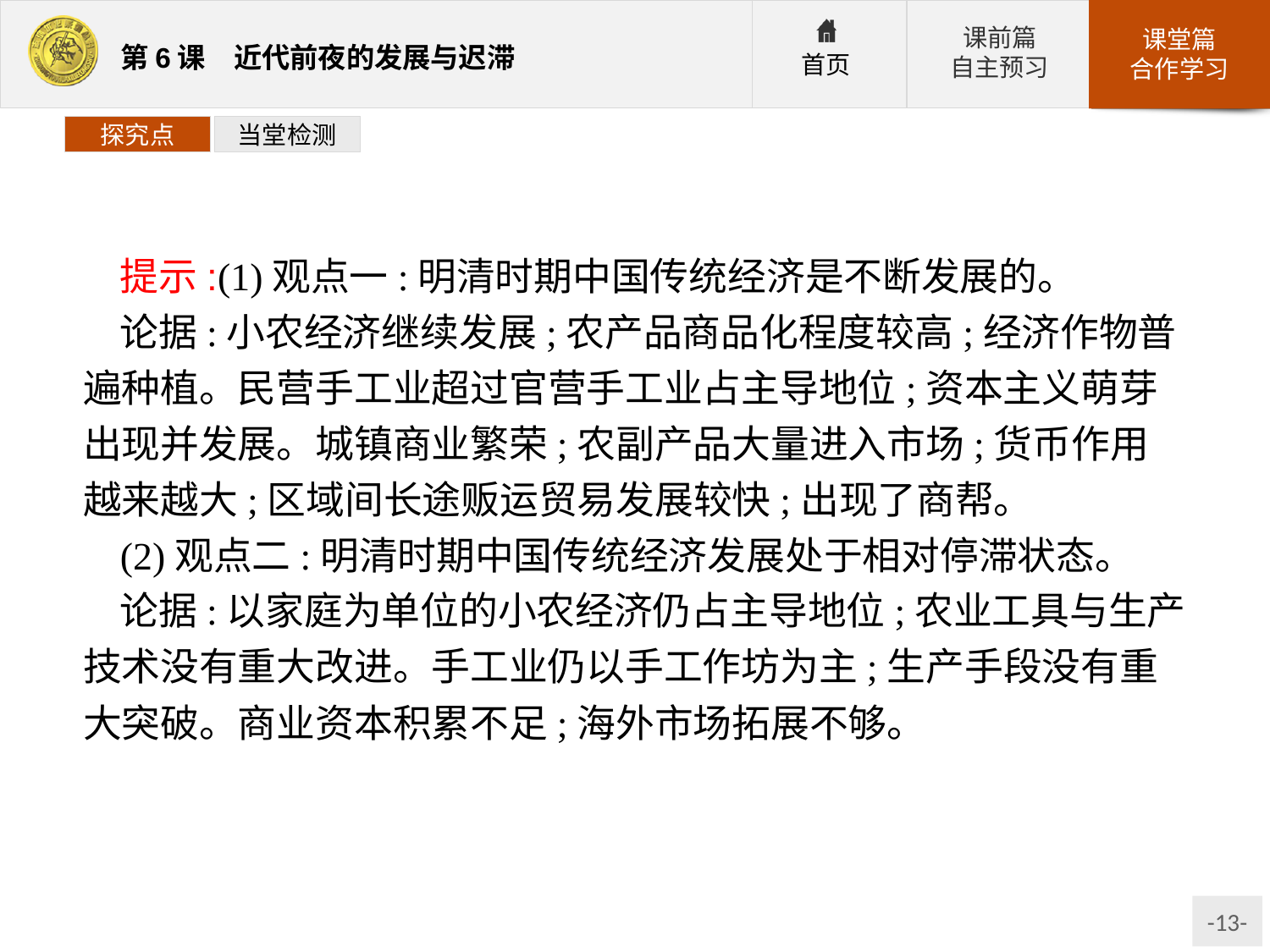

探究点
当堂检测
提示:(1)观点一:明清时期中国传统经济是不断发展的。
论据:小农经济继续发展;农产品商品化程度较高;经济作物普遍种植。民营手工业超过官营手工业占主导地位;资本主义萌芽出现并发展。城镇商业繁荣;农副产品大量进入市场;货币作用越来越大;区域间长途贩运贸易发展较快;出现了商帮。
(2)观点二:明清时期中国传统经济发展处于相对停滞状态。
论据:以家庭为单位的小农经济仍占主导地位;农业工具与生产技术没有重大改进。手工业仍以手工作坊为主;生产手段没有重大突破。商业资本积累不足;海外市场拓展不够。